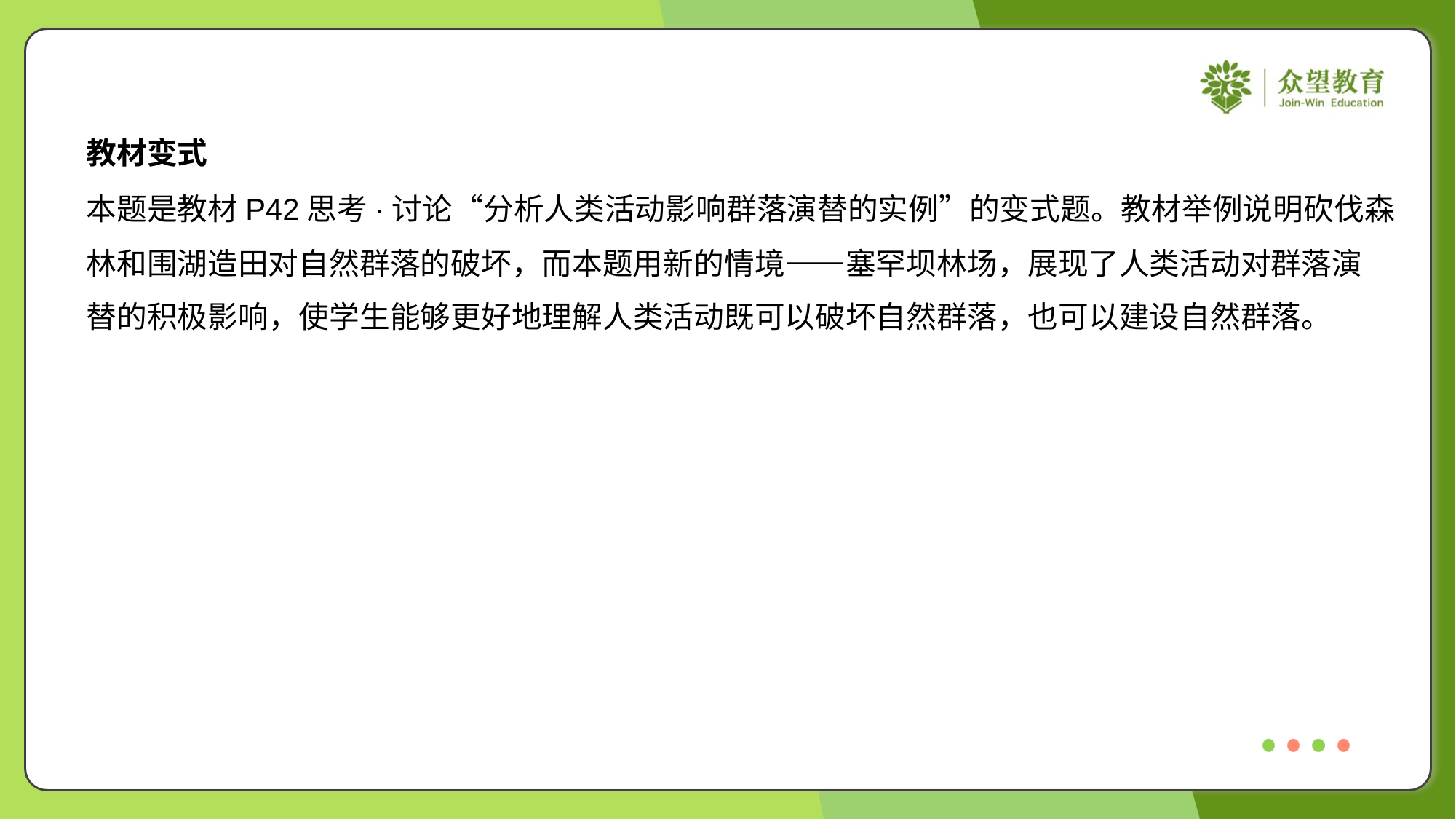

教材变式
本题是教材P42思考·讨论“分析人类活动影响群落演替的实例”的变式题。教材举例说明砍伐森
林和围湖造田对自然群落的破坏，而本题用新的情境——塞罕坝林场，展现了人类活动对群落演
替的积极影响，使学生能够更好地理解人类活动既可以破坏自然群落，也可以建设自然群落。